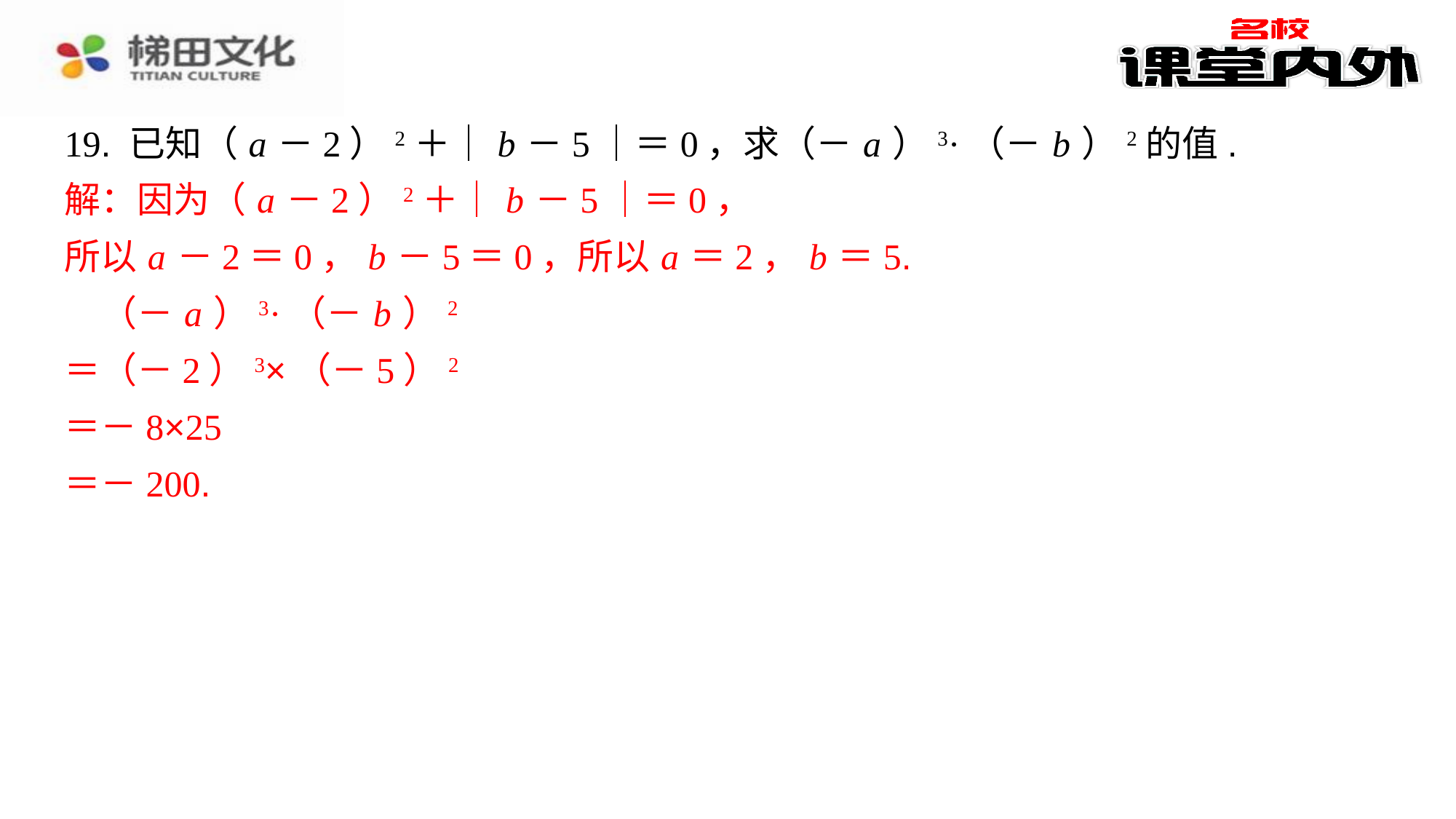

19. 已知（ a －2）2＋｜ b －5｜＝0，求（－ a ）3·（－ b ）2的值.
解：因为（ a －2）2＋｜ b －5｜＝0，
所以 a －2＝0， b －5＝0，所以 a ＝2， b ＝5.
　（－ a ）3·（－ b ）2
＝（－2）3×（－5）2
＝－8×25
＝－200.
解：因为（ a －2）2＋｜ b －5｜＝0，
所以 a －2＝0， b －5＝0，所以 a ＝2， b ＝5.
（－ a ）3·（－ b ）2
＝（－2）3×（－5）2
＝－8×25
＝－200.